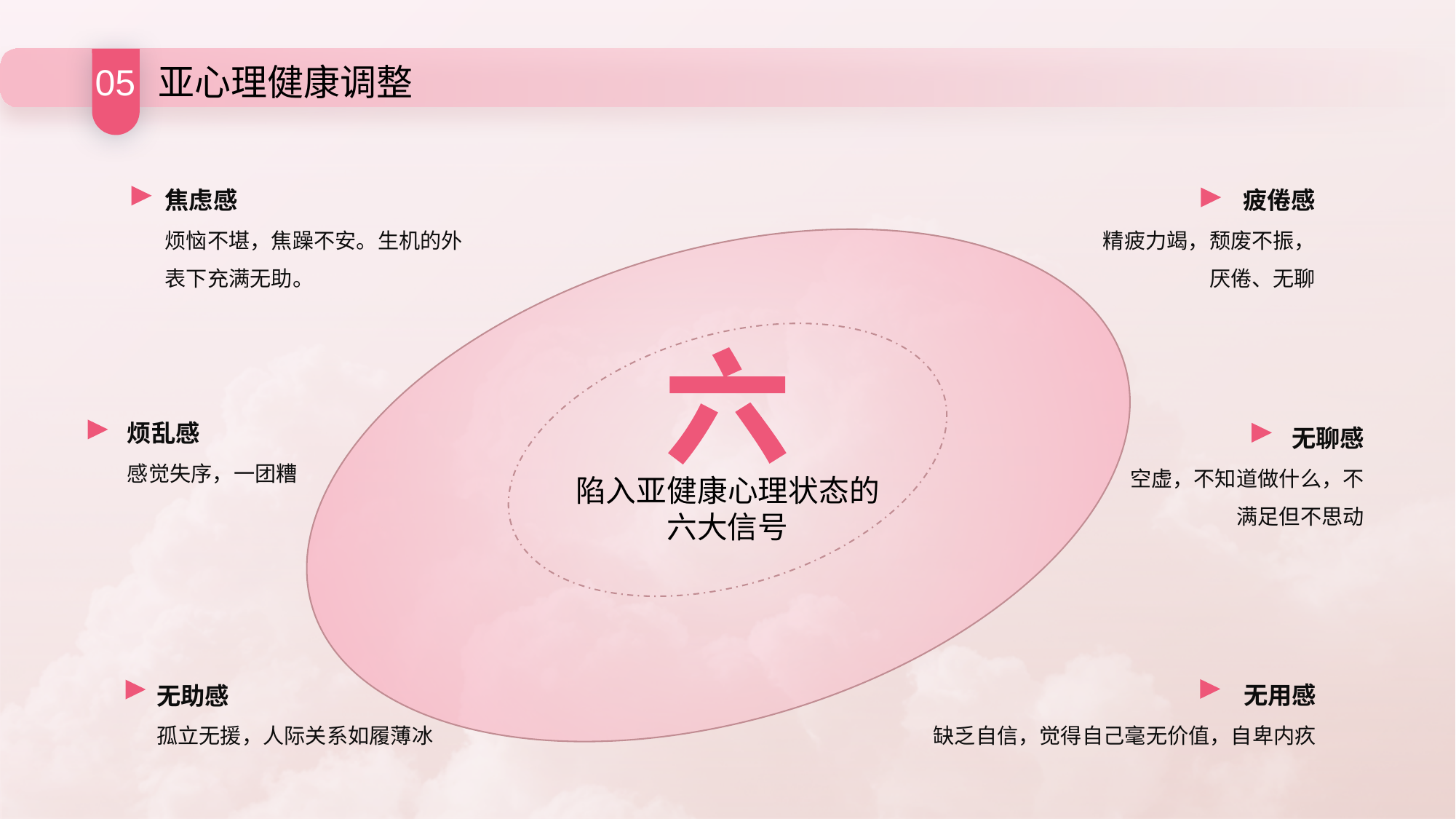

05
亚心理健康调整
焦虑感
烦恼不堪，焦躁不安。生机的外表下充满无助。
疲倦感
精疲力竭，颓废不振，厌倦、无聊

烦乱感
感觉失序，一团糟
无聊感
空虚，不知道做什么，不满足但不思动

陷入亚健康心理状态的
六大信号
无用感
缺乏自信，觉得自己毫无价值，自卑内疚
无助感
孤立无援，人际关系如履薄冰